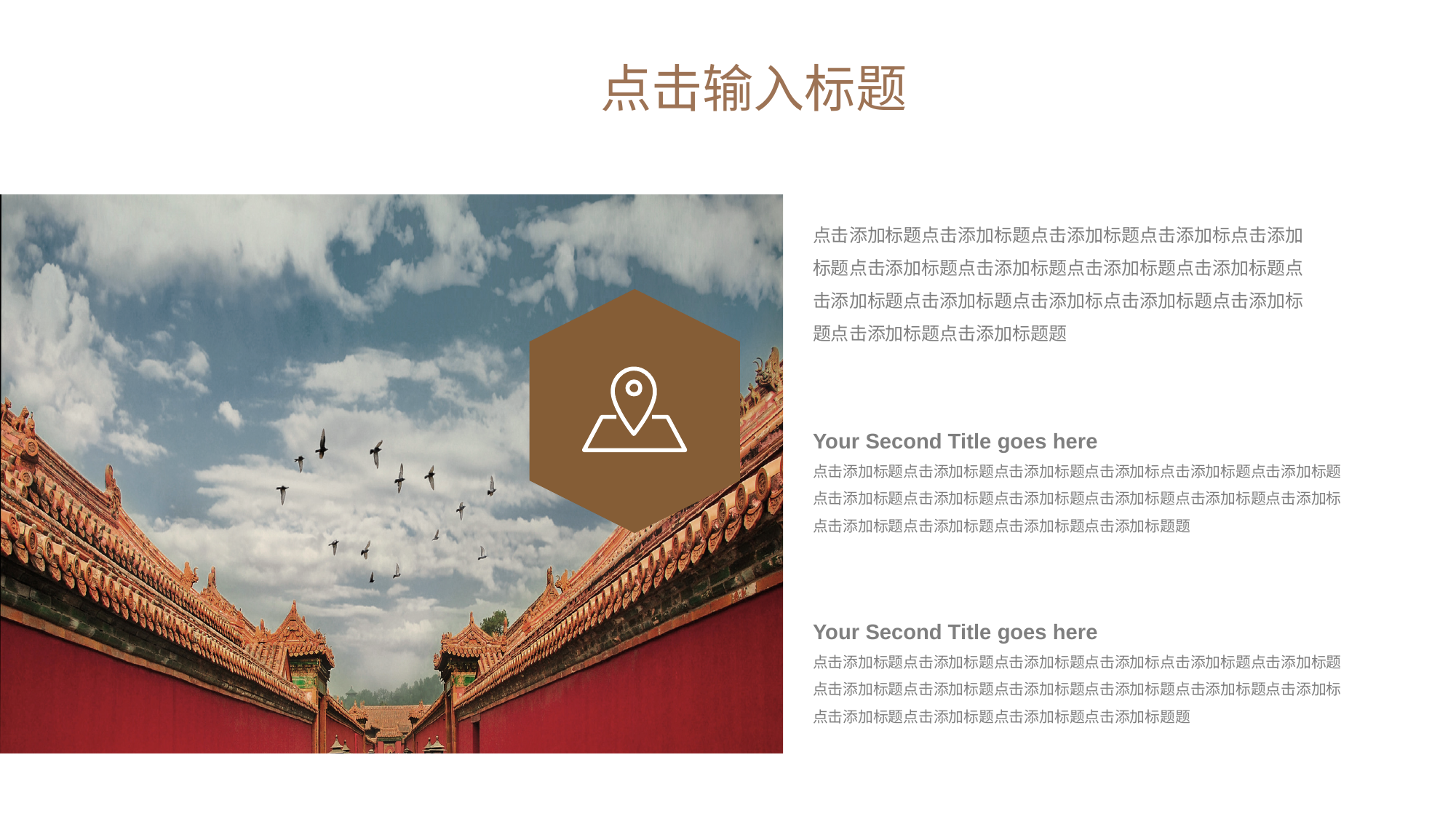

点击输入标题

点击添加标题点击添加标题点击添加标题点击添加标点击添加标题点击添加标题点击添加标题点击添加标题点击添加标题点击添加标题点击添加标题点击添加标点击添加标题点击添加标题点击添加标题点击添加标题题

Your Second Title goes here
点击添加标题点击添加标题点击添加标题点击添加标点击添加标题点击添加标题点击添加标题点击添加标题点击添加标题点击添加标题点击添加标题点击添加标点击添加标题点击添加标题点击添加标题点击添加标题题
Your Second Title goes here
点击添加标题点击添加标题点击添加标题点击添加标点击添加标题点击添加标题点击添加标题点击添加标题点击添加标题点击添加标题点击添加标题点击添加标点击添加标题点击添加标题点击添加标题点击添加标题题